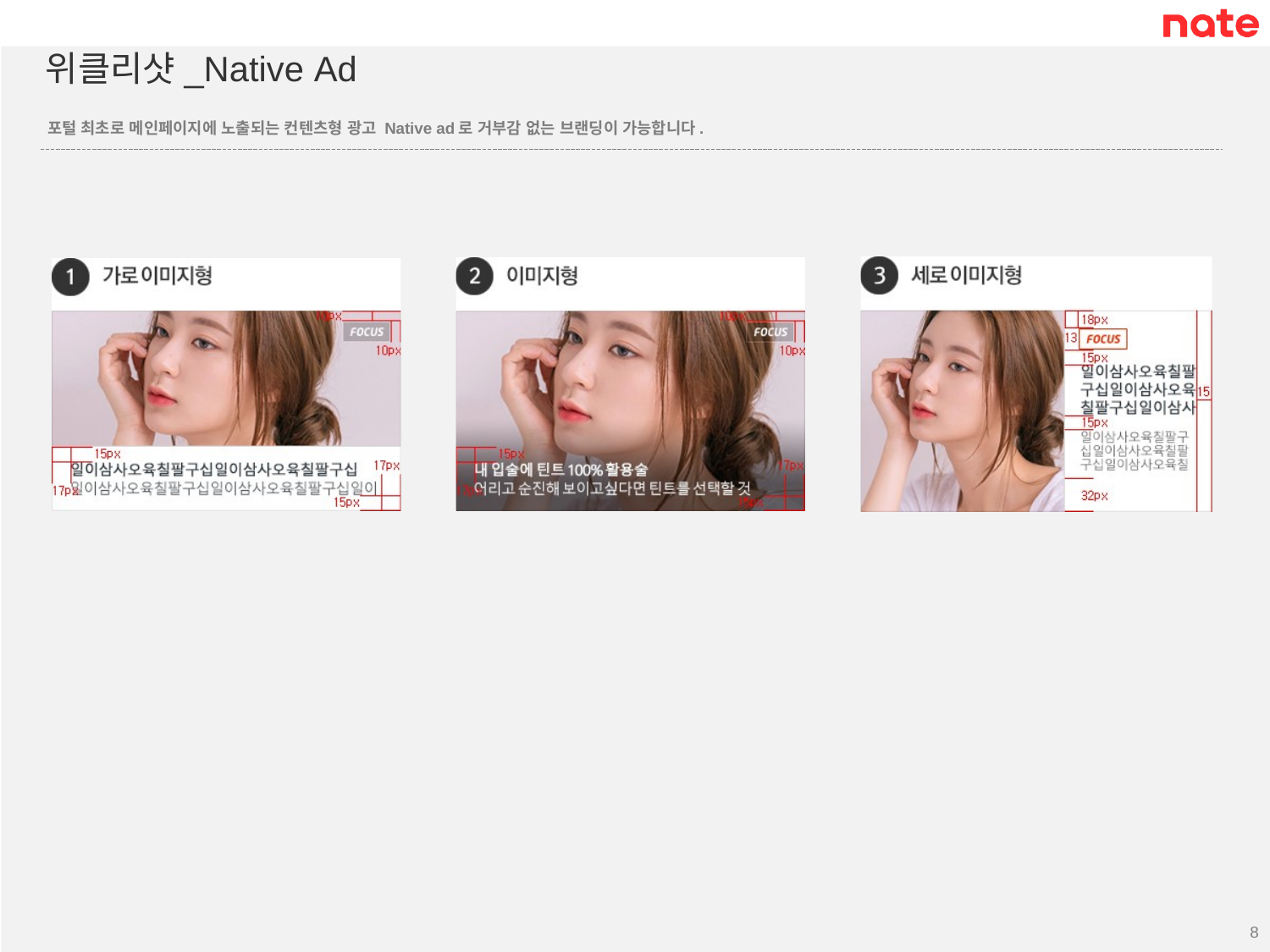

# 위클리샷_Native Ad
포털 최초로 메인페이지에 노출되는 컨텐츠형 광고 Native ad로 거부감 없는 브랜딩이 가능합니다.